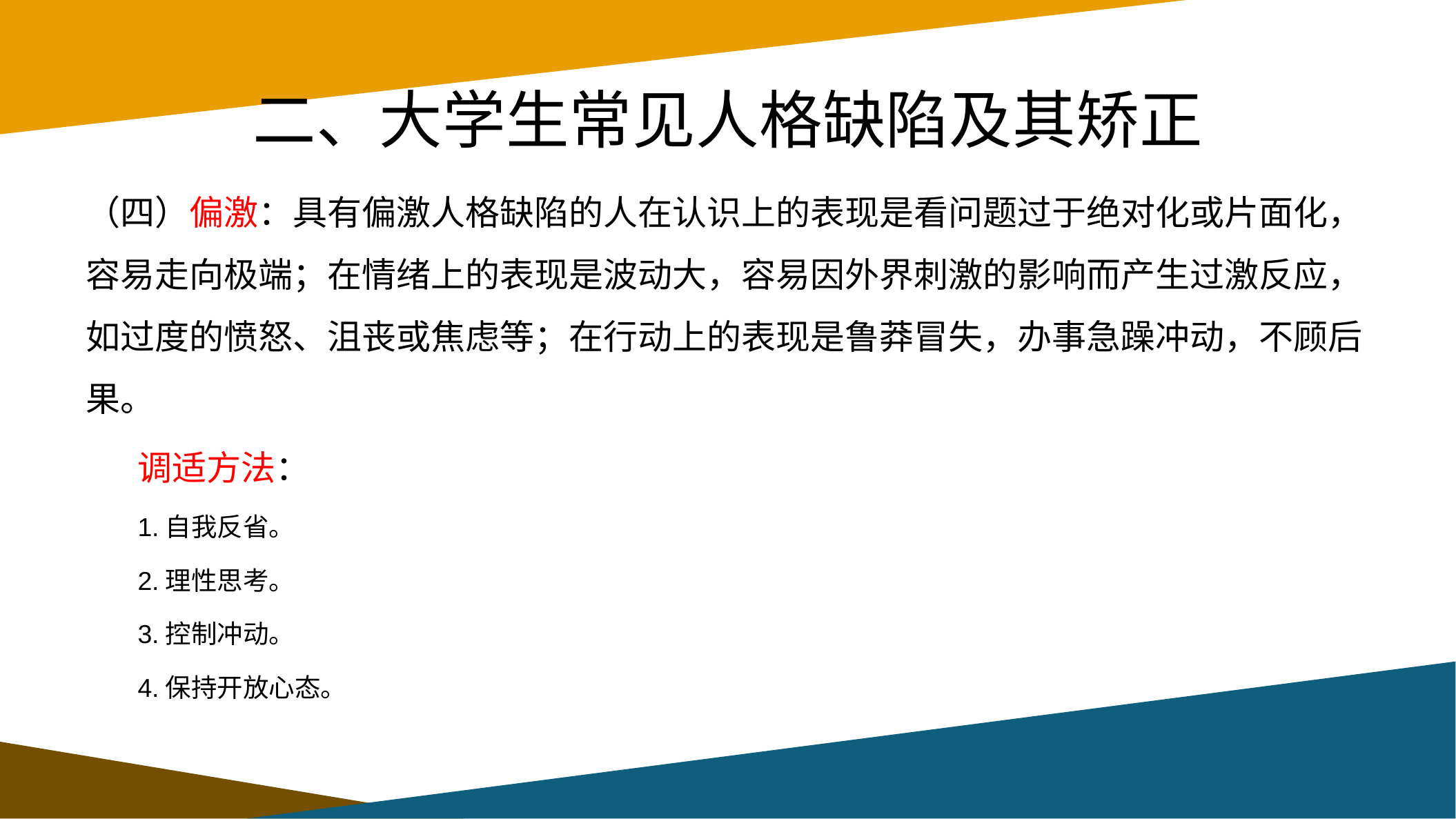

# 二、大学生常见人格缺陷及其矫正
（四）偏激：具有偏激人格缺陷的人在认识上的表现是看问题过于绝对化或片面化，容易走向极端；在情绪上的表现是波动大，容易因外界刺激的影响而产生过激反应，如过度的愤怒、沮丧或焦虑等；在行动上的表现是鲁莽冒失，办事急躁冲动，不顾后果。
调适方法：
1.自我反省。
2.理性思考。
3.控制冲动。
4.保持开放心态。